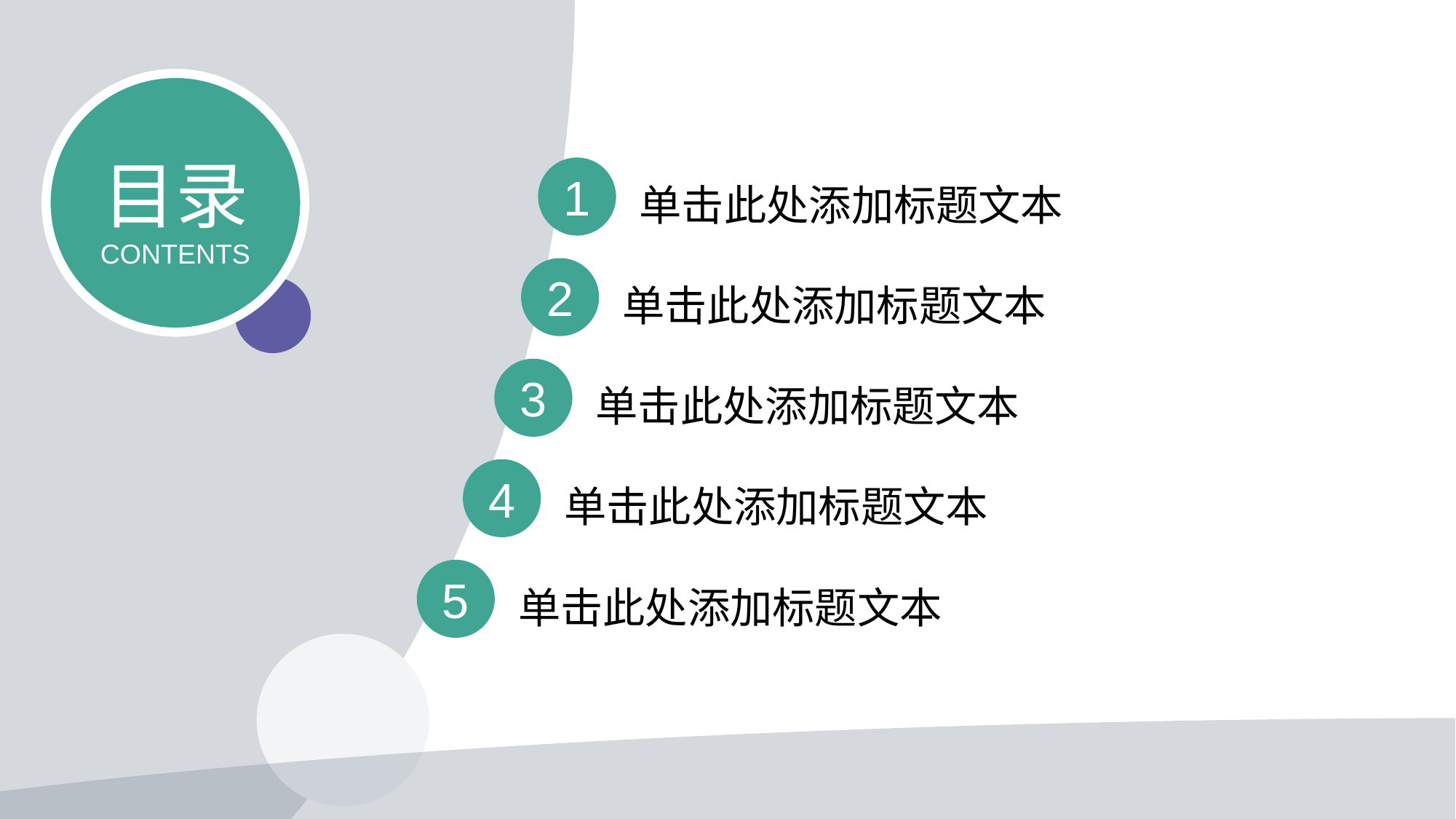

目录
CONTENTS
1
单击此处添加标题文本
2
单击此处添加标题文本
3
单击此处添加标题文本
4
单击此处添加标题文本
5
单击此处添加标题文本